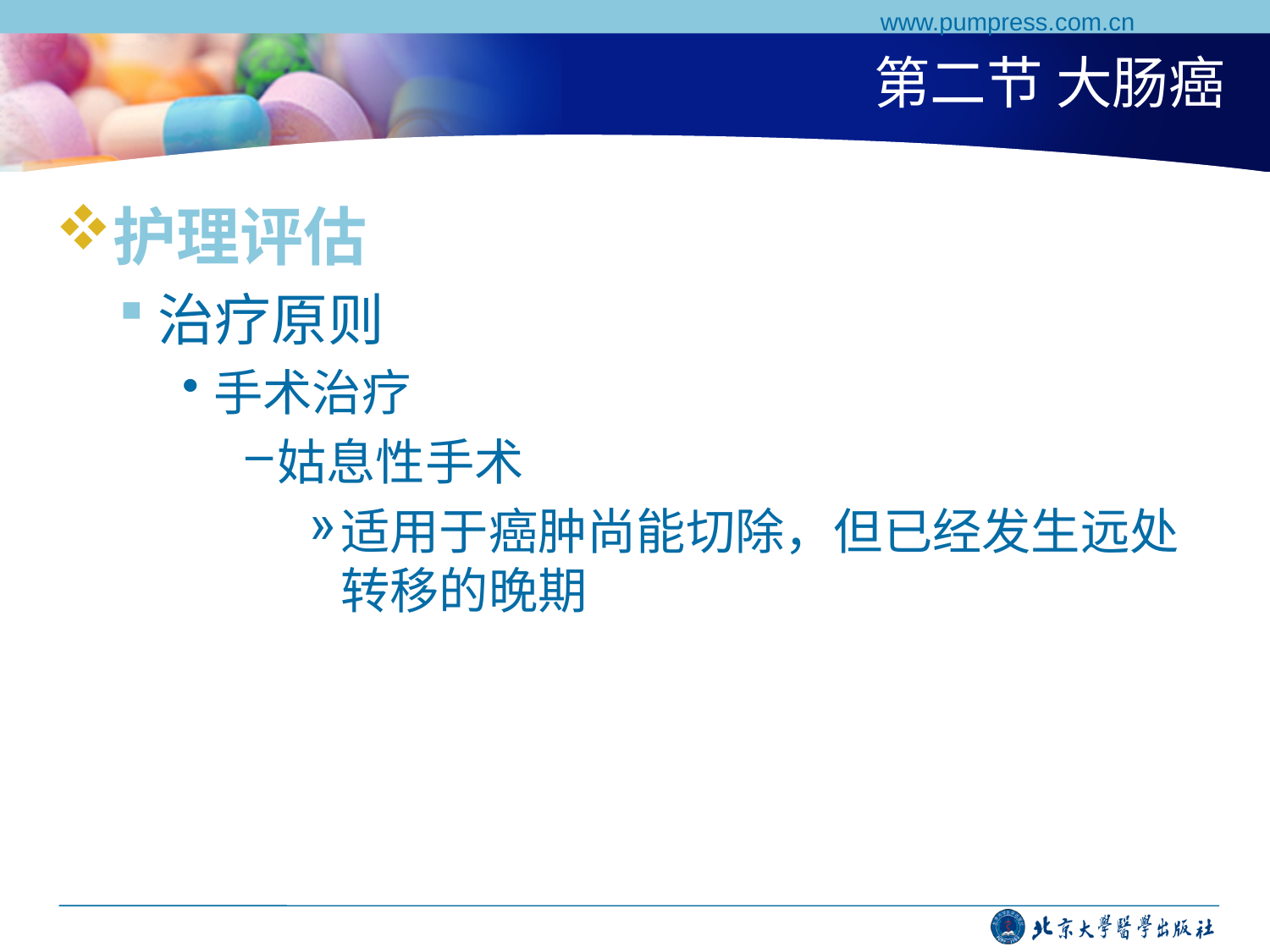

www.pumpress.com.cn
# 第二节 大肠癌
护理评估
治疗原则
手术治疗
姑息性手术
适用于癌肿尚能切除，但已经发生远处转移的晚期